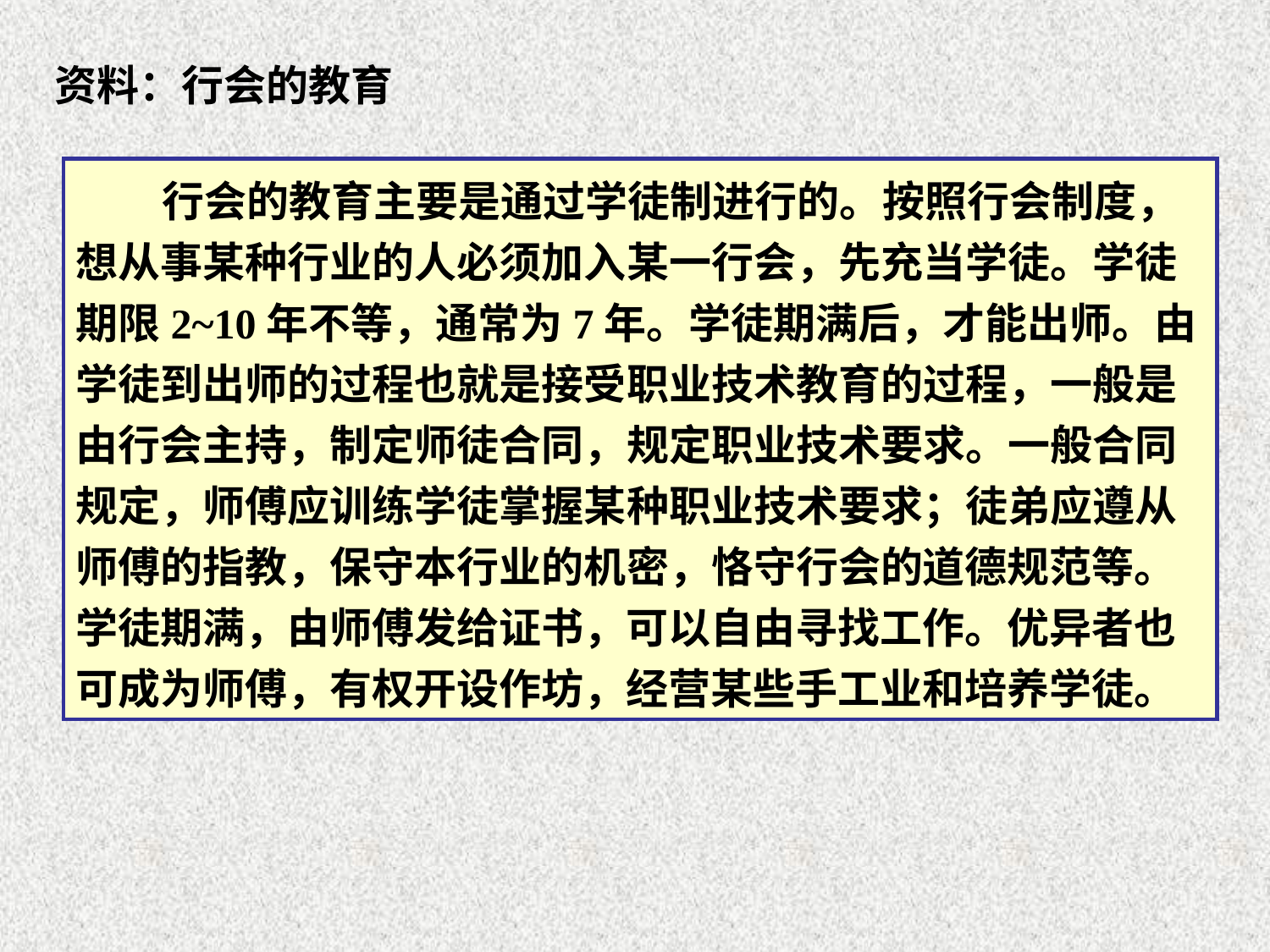

资料：行会的教育
        行会的教育主要是通过学徒制进行的。按照行会制度，想从事某种行业的人必须加入某一行会，先充当学徒。学徒期限2~10年不等，通常为7年。学徒期满后，才能出师。由学徒到出师的过程也就是接受职业技术教育的过程，一般是由行会主持，制定师徒合同，规定职业技术要求。一般合同规定，师傅应训练学徒掌握某种职业技术要求；徒弟应遵从师傅的指教，保守本行业的机密，恪守行会的道德规范等。学徒期满，由师傅发给证书，可以自由寻找工作。优异者也可成为师傅，有权开设作坊，经营某些手工业和培养学徒。